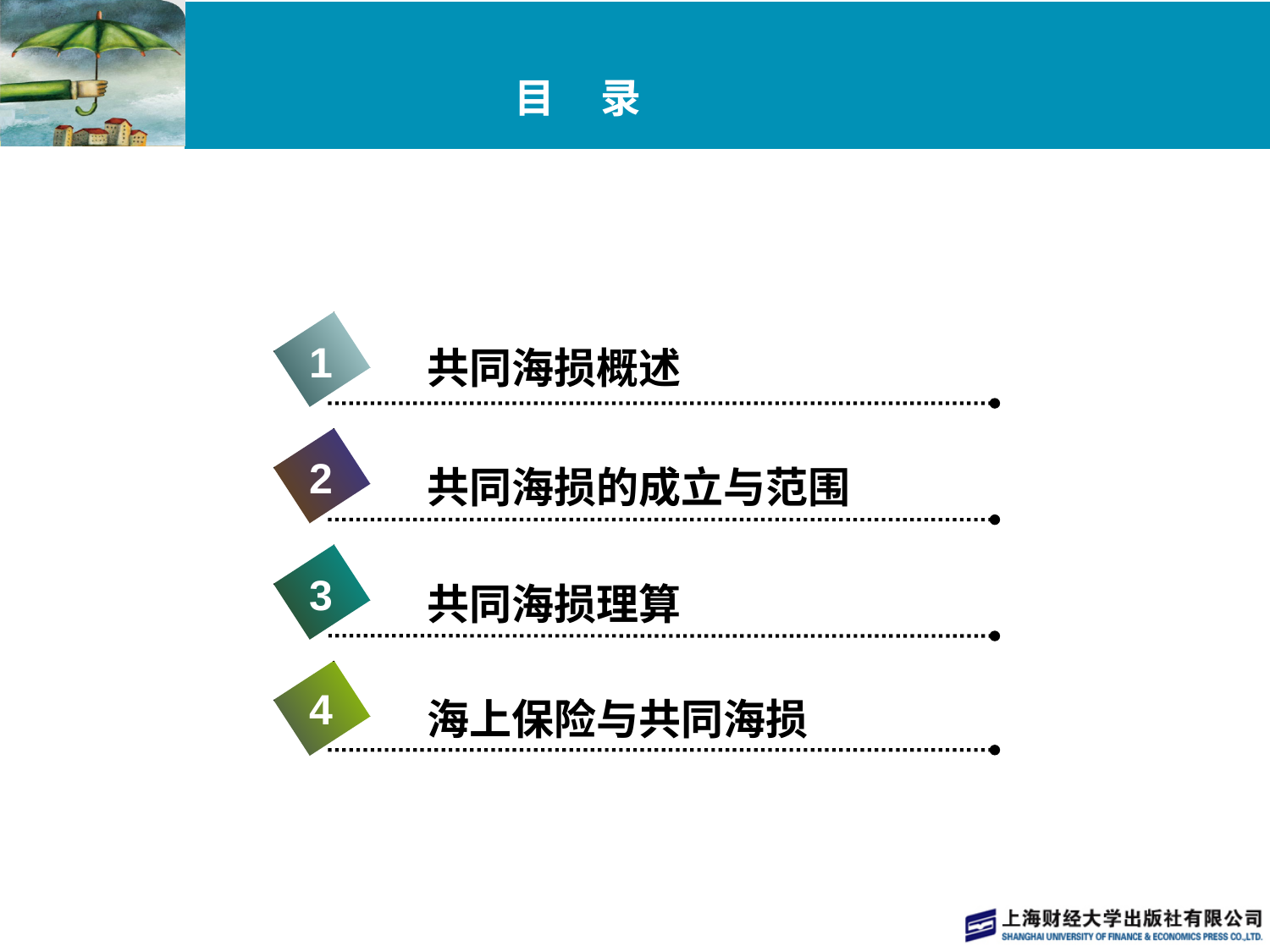

# 目     录

1
共同海损概述

2
共同海损的成立与范围

3
共同海损理算

4
海上保险与共同海损